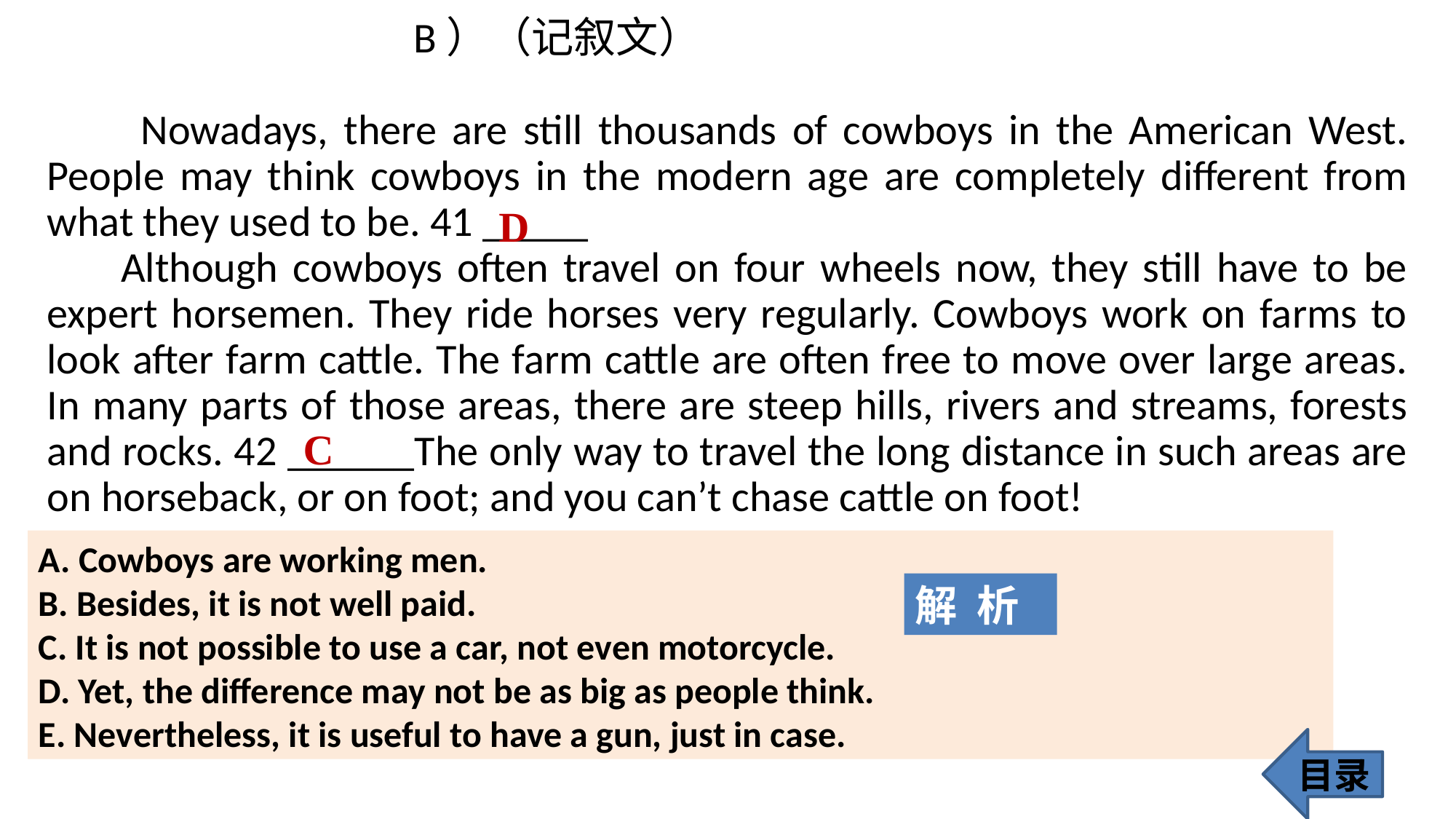

B）（记叙文）

      Nowadays, there are still thousands of cowboys in the American West. People may think cowboys in the modern age are completely different from what they used to be. 41 _____
     Although cowboys often travel on four wheels now, they still have to be expert horsemen. They ride horses very regularly. Cowboys work on farms to look after farm cattle. The farm cattle are often free to move over large areas. In many parts of those areas, there are steep hills, rivers and streams, forests and rocks. 42 ______The only way to travel the long distance in such areas are on horseback, or on foot; and you can’t chase cattle on foot!
D
C
A. Cowboys are working men.
B. Besides, it is not well paid.
C. It is not possible to use a car, not even motorcycle.
D. Yet, the difference may not be as big as people think.
E. Nevertheless, it is useful to have a gun, just in case.
解  析
目录
334